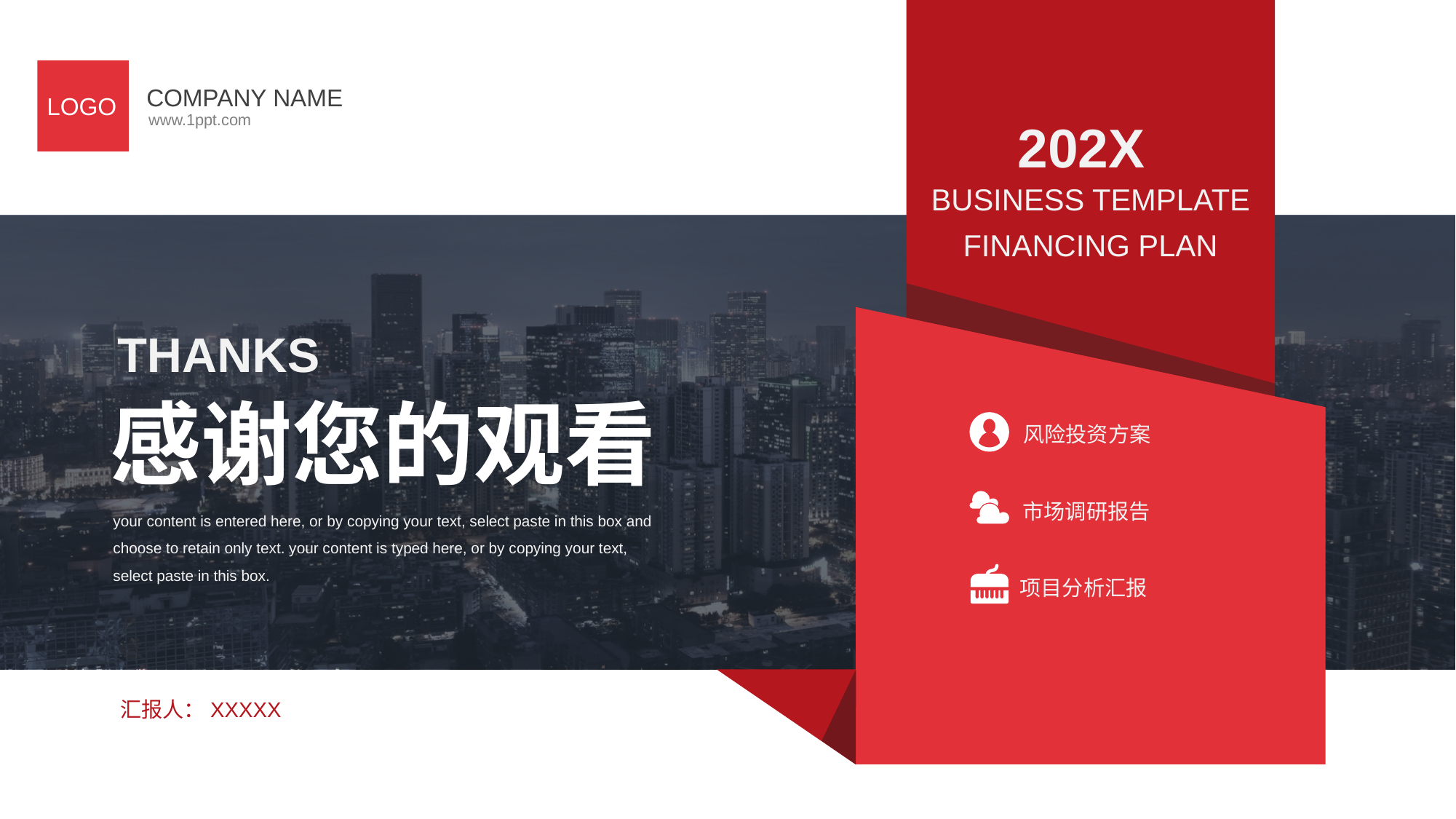

COMPANY NAME
LOGO
www.1ppt.com
202X
BUSINESS TEMPLATE

FINANCING PLAN

THANKS

感谢您的观看

风险投资方案

市场调研报告
your content is entered here, or by copying your text, select paste in this box and choose to retain only text. your content is typed here, or by copying your text, select paste in this box.

项目分析汇报

汇报人：XXXXX